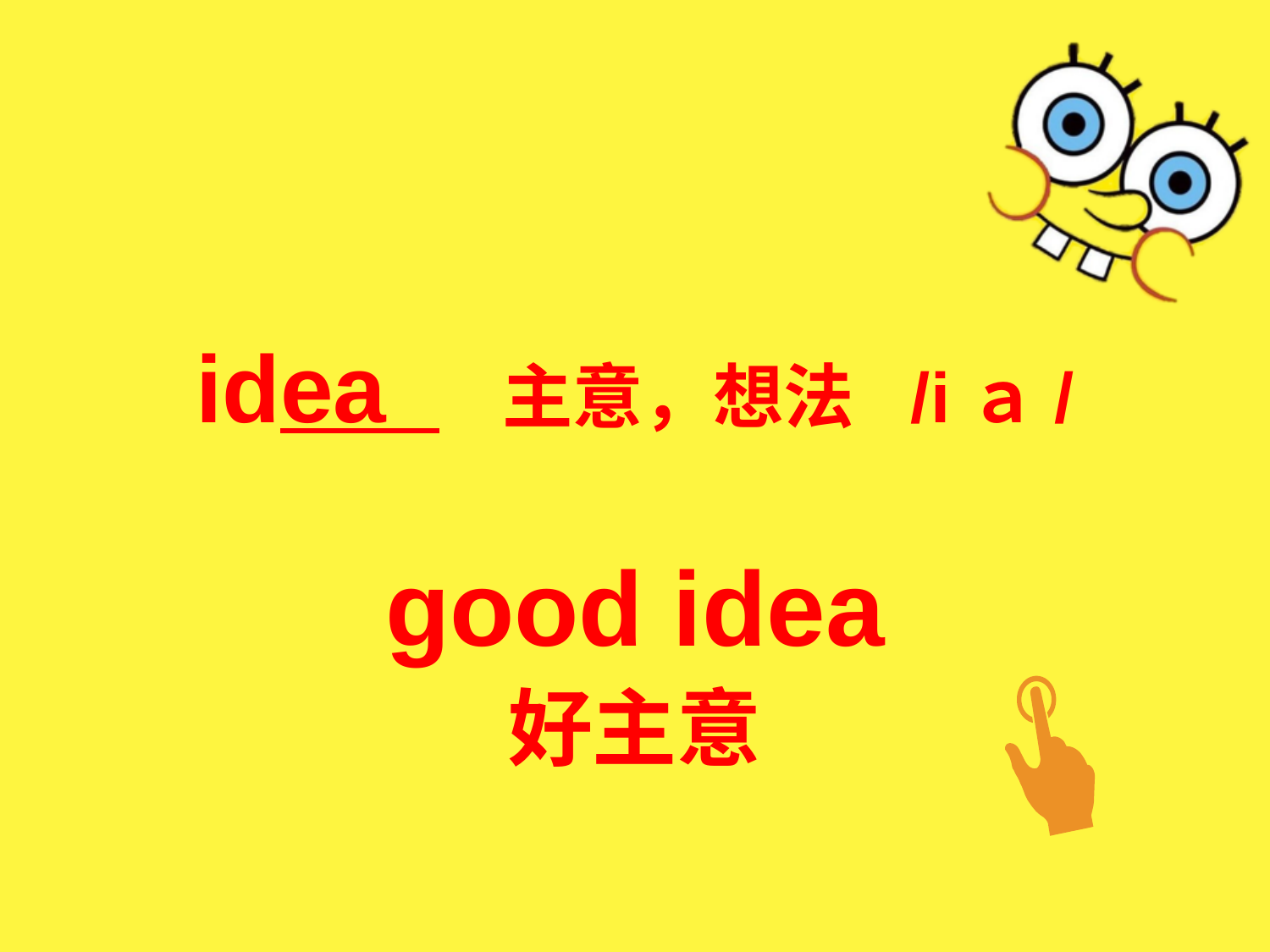

#

idea    主意，想法  /iａ/

good idea
好主意